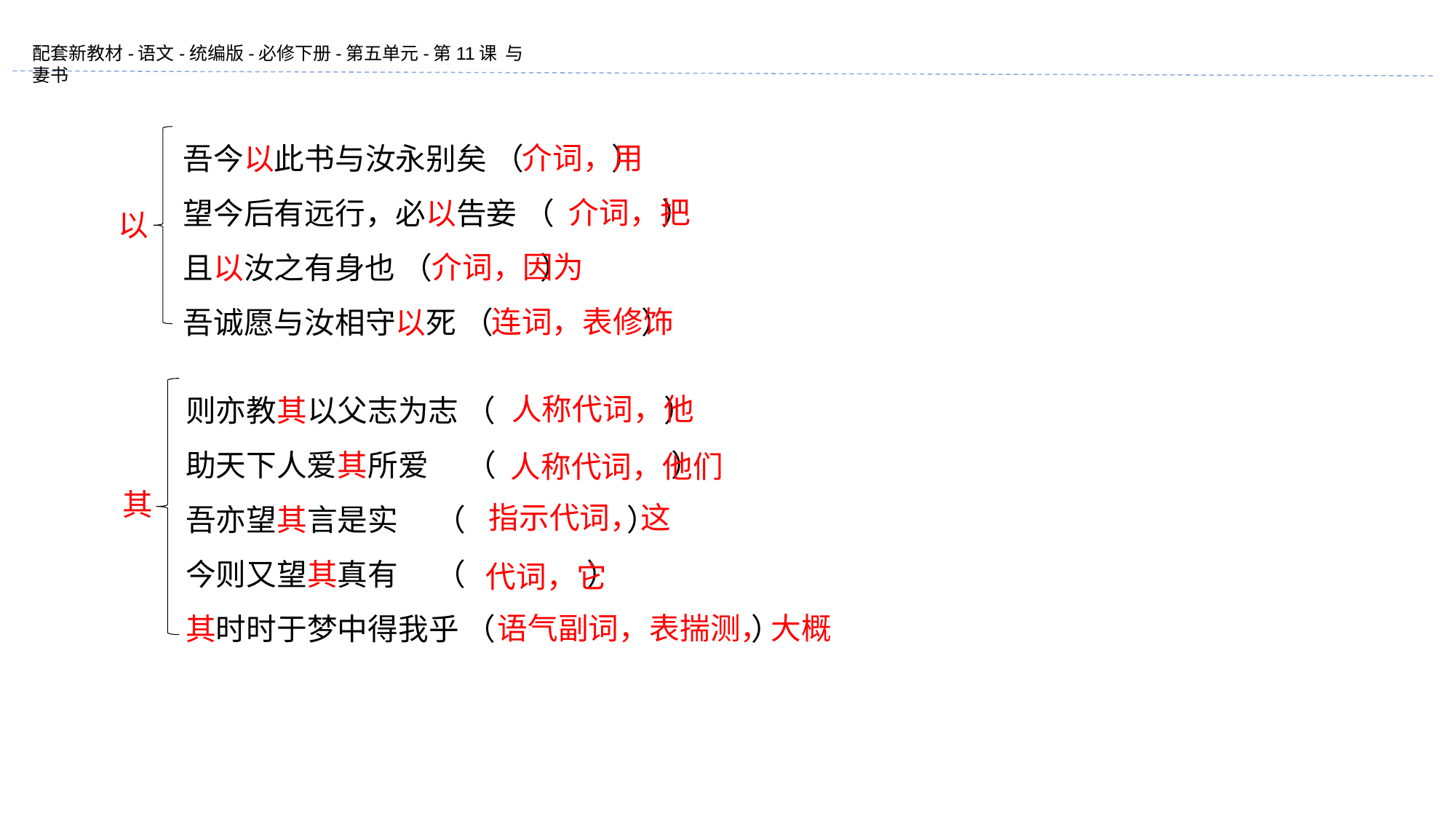

介词，用
吾今以此书与汝永别矣 （             ）
望今后有远行，必以告妾 （                ）
且以汝之有身也 （                ）
吾诚愿与汝相守以死 （                      ）

以
介词，把
介词，因为
连词，表修饰
人称代词，他
则亦教其以父志为志 （                         ）
助天下人爱其所爱　 （                          ）
吾亦望其言是实　 （                        ）
今则又望其真有　 （                  ）
其时时于梦中得我乎 （                                      ）

其
人称代词，他们
指示代词，这
代词，它
语气副词，表揣测，大概